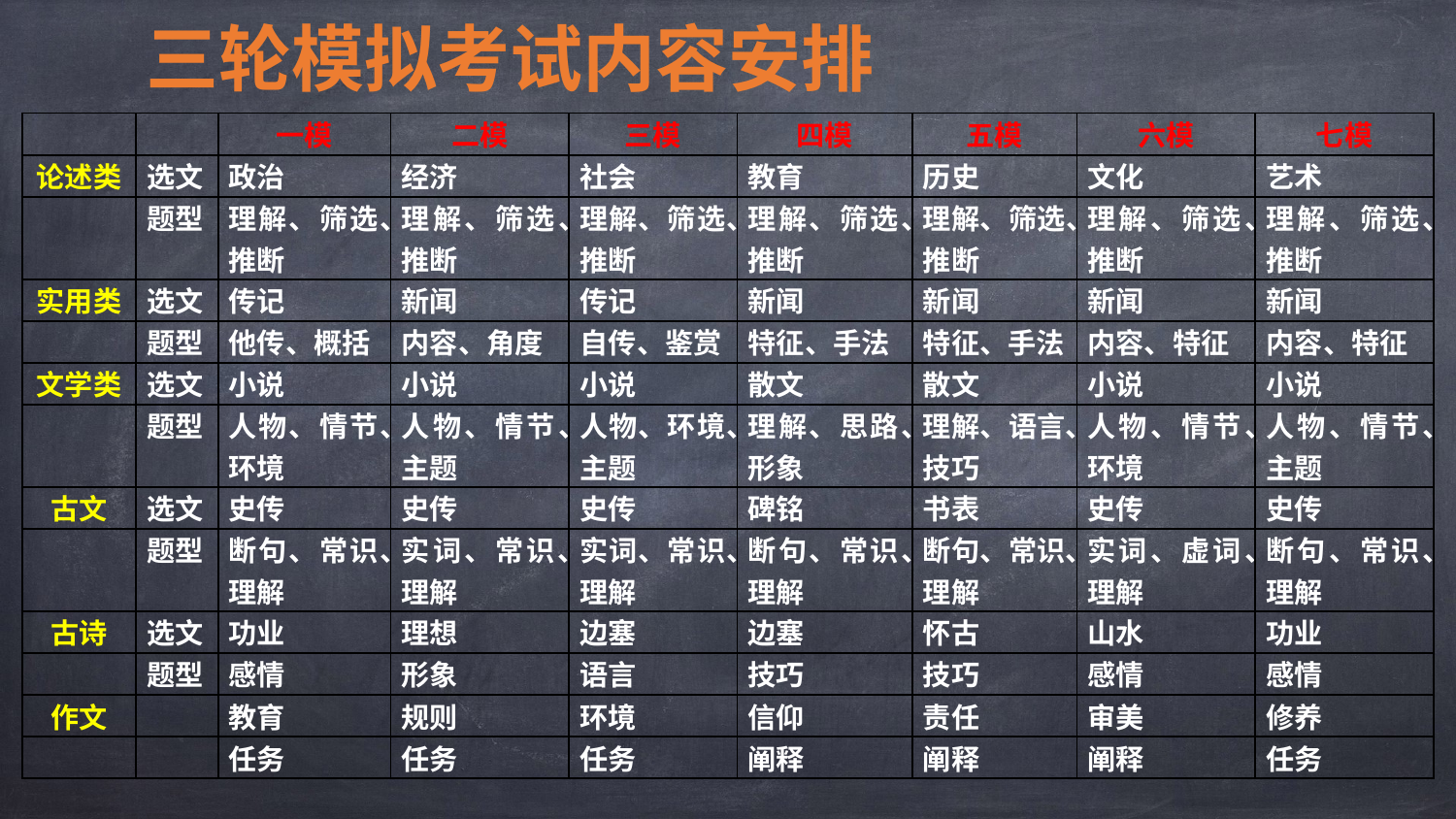

三轮模拟考试内容安排

|  |  | 一模 | 二模 | 三模 | 四模 | 五模 | 六模 | 七模 |
| --- | --- | --- | --- | --- | --- | --- | --- | --- |
| 论述类 | 选文 | 政治 | 经济 | 社会 | 教育 | 历史 | 文化 | 艺术 |
|  | 题型 | 理解、筛选、推断 | 理解、筛选、推断 | 理解、筛选、推断 | 理解、筛选、推断 | 理解、筛选、推断 | 理解、筛选、推断 | 理解、筛选、推断 |
| 实用类 | 选文 | 传记 | 新闻 | 传记 | 新闻 | 新闻 | 新闻 | 新闻 |
|  | 题型 | 他传、概括 | 内容、角度 | 自传、鉴赏 | 特征、手法 | 特征、手法 | 内容、特征 | 内容、特征 |
| 文学类 | 选文 | 小说 | 小说 | 小说 | 散文 | 散文 | 小说 | 小说 |
|  | 题型 | 人物、情节、环境 | 人物、情节、主题 | 人物、环境、主题 | 理解、思路、形象 | 理解、语言、技巧 | 人物、情节、环境 | 人物、情节、主题 |
| 古文 | 选文 | 史传 | 史传 | 史传 | 碑铭 | 书表 | 史传 | 史传 |
|  | 题型 | 断句、常识、理解 | 实词、常识、理解 | 实词、常识、理解 | 断句、常识、理解 | 断句、常识、理解 | 实词、虚词、理解 | 断句、常识、理解 |
| 古诗 | 选文 | 功业 | 理想 | 边塞 | 边塞 | 怀古 | 山水 | 功业 |
|  | 题型 | 感情 | 形象 | 语言 | 技巧 | 技巧 | 感情 | 感情 |
| 作文 |  | 教育 | 规则 | 环境 | 信仰 | 责任 | 审美 | 修养 |
|  |  | 任务 | 任务 | 任务 | 阐释 | 阐释 | 阐释 | 任务 |